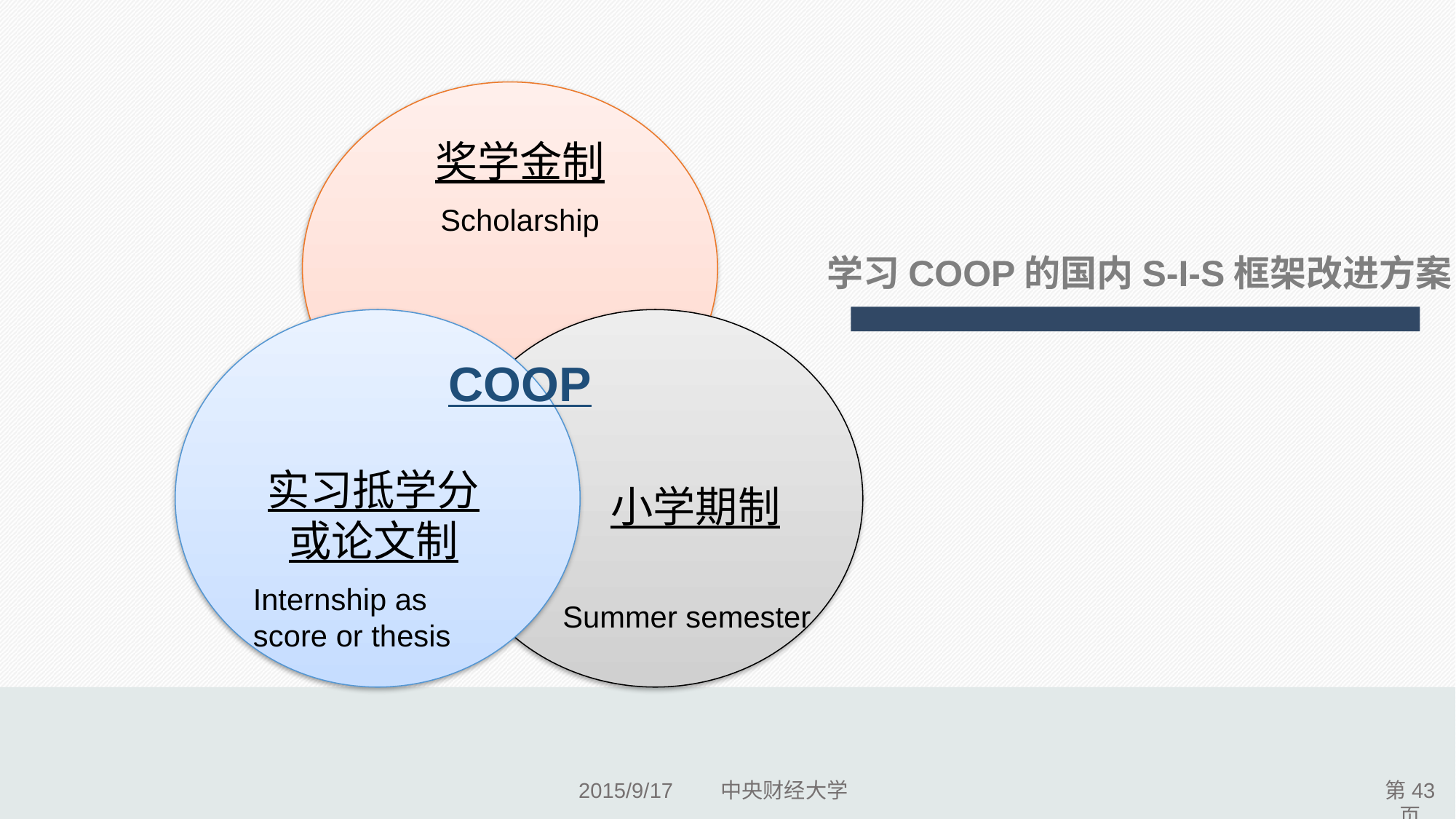

奖学金制
Scholarship

COOP
实习抵学分或论文制
Internship as score or thesis
    小学期制

Summer semester
学习COOP的国内S-I-S框架改进方案

2015/9/17       中央财经大学
第43页